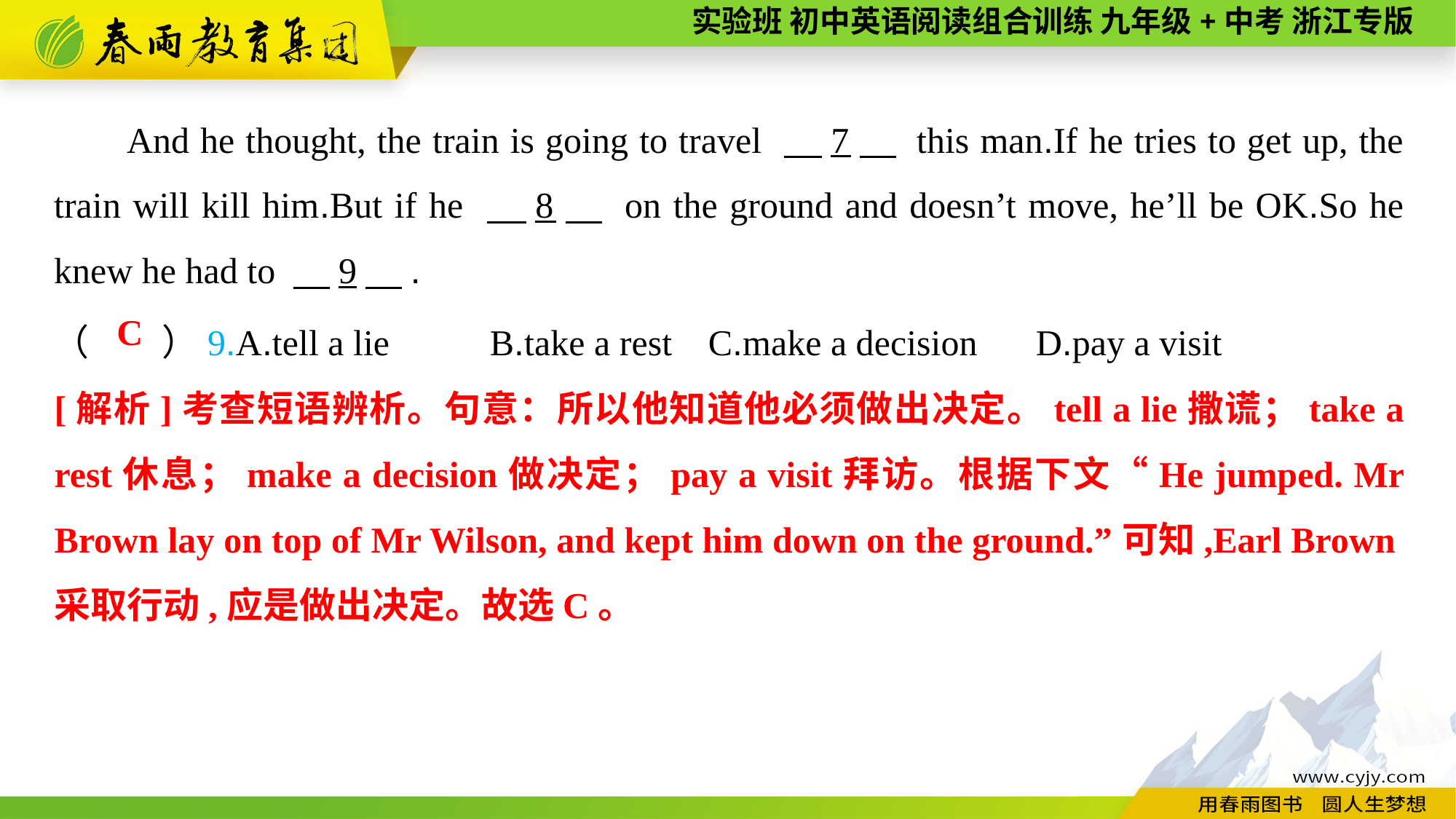

And he thought, the train is going to travel 　7　 this man.If he tries to get up, the train will kill him.But if he 　8　 on the ground and doesn’t move, he’ll be OK.So he knew he had to 　9　.
（　　）9.A.tell a lie	B.take a rest	C.make a decision	D.pay a visit
C
[解析]考查短语辨析。句意：所以他知道他必须做出决定。tell a lie撒谎；take a rest休息；make a decision做决定；pay a visit拜访。根据下文“He jumped. Mr Brown lay on top of Mr Wilson, and kept him down on the ground.”可知,Earl Brown采取行动,应是做出决定。故选C。